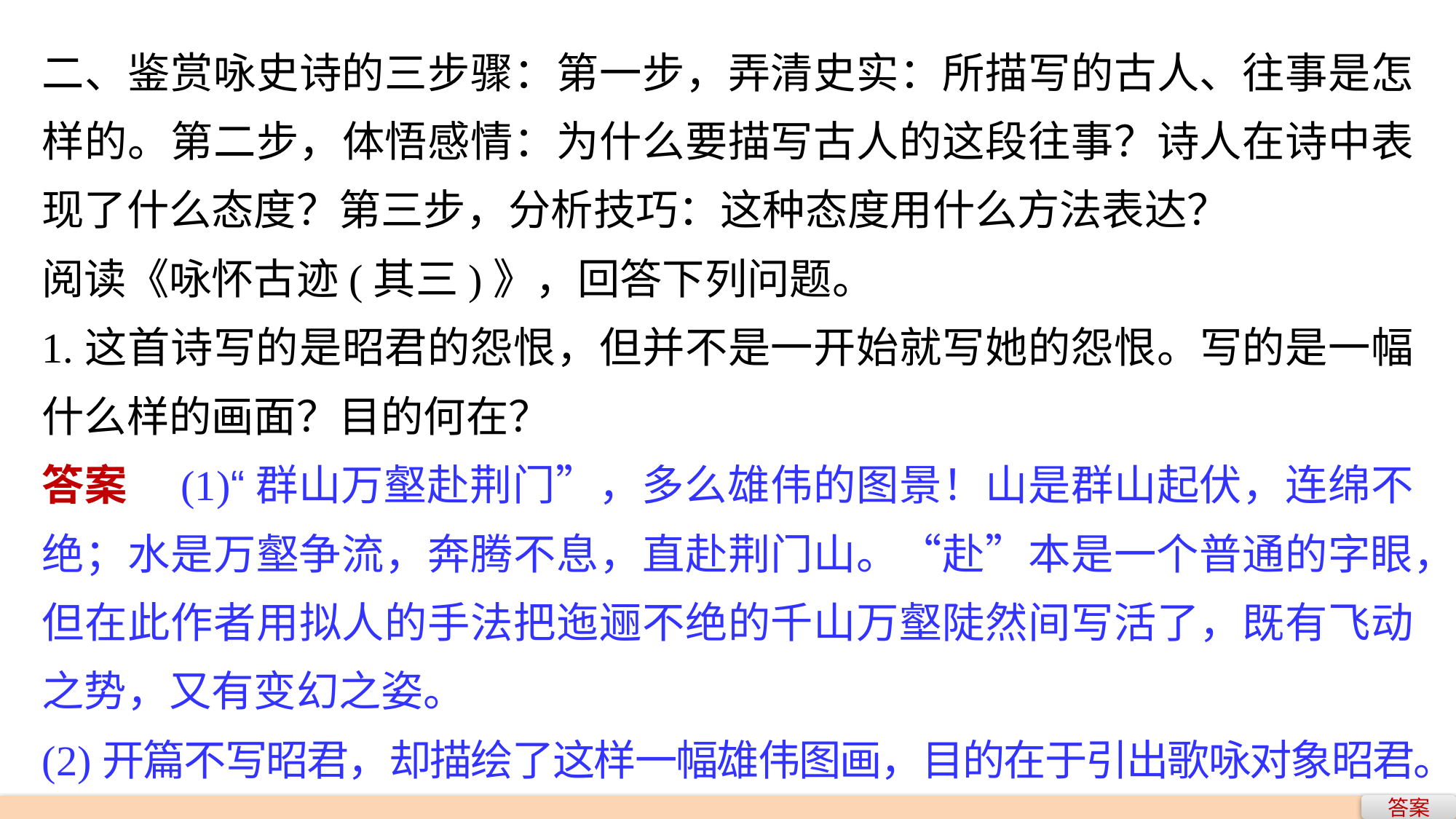

二、鉴赏咏史诗的三步骤：第一步，弄清史实：所描写的古人、往事是怎样的。第二步，体悟感情：为什么要描写古人的这段往事？诗人在诗中表现了什么态度？第三步，分析技巧：这种态度用什么方法表达？
阅读《咏怀古迹(其三)》，回答下列问题。
1.这首诗写的是昭君的怨恨，但并不是一开始就写她的怨恨。写的是一幅什么样的画面？目的何在？
答案　(1)“群山万壑赴荆门”，多么雄伟的图景！山是群山起伏，连绵不绝；水是万壑争流，奔腾不息，直赴荆门山。“赴”本是一个普通的字眼，但在此作者用拟人的手法把迤逦不绝的千山万壑陡然间写活了，既有飞动之势，又有变幻之姿。
(2)开篇不写昭君，却描绘了这样一幅雄伟图画，目的在于引出歌咏对象昭君。
答案